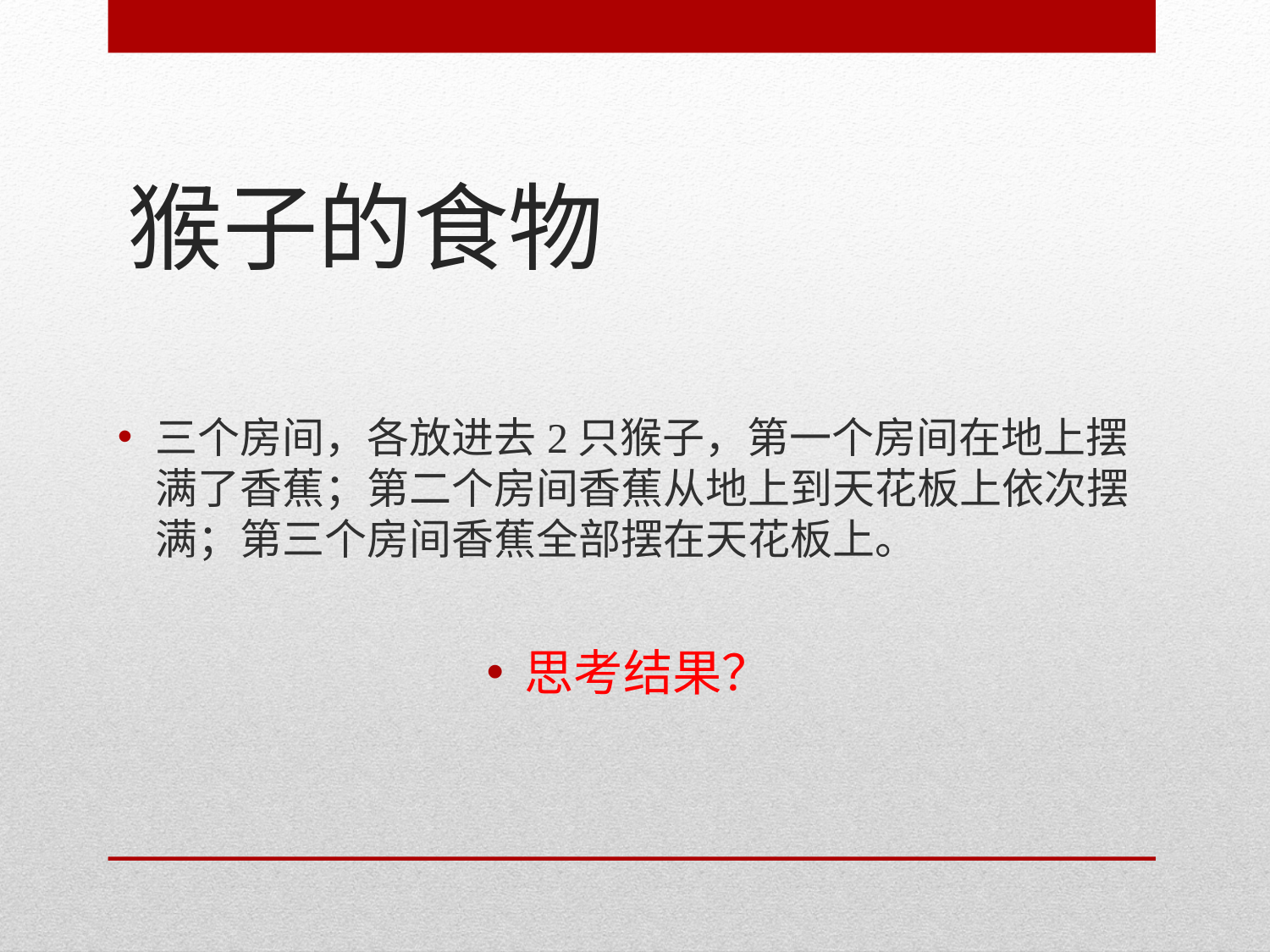

# 猴子的食物
三个房间，各放进去2只猴子，第一个房间在地上摆满了香蕉；第二个房间香蕉从地上到天花板上依次摆满；第三个房间香蕉全部摆在天花板上。

思考结果？